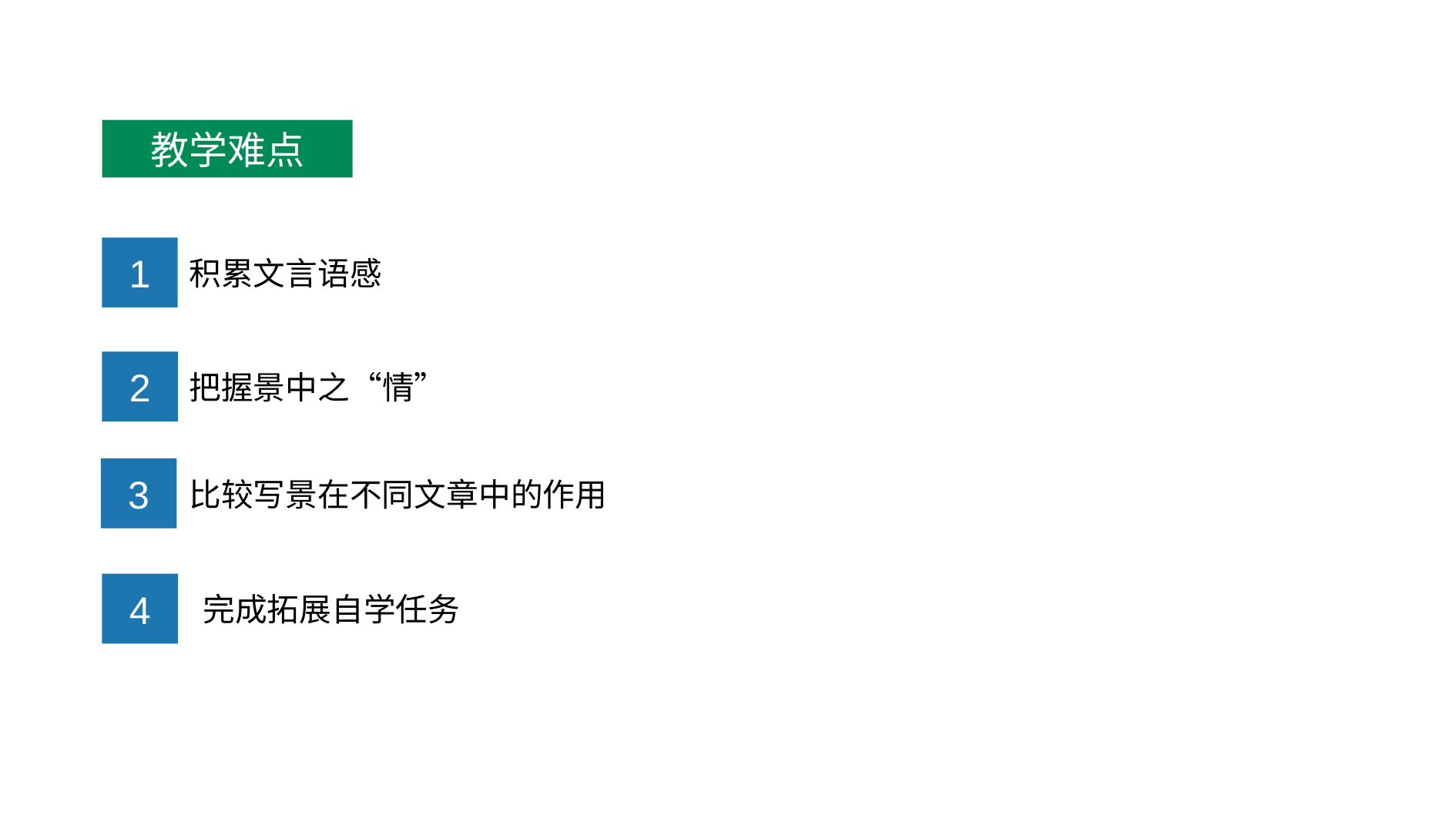

教学难点
1
积累文言语感
2
把握景中之“情”
3
比较写景在不同文章中的作用
4
 完成拓展自学任务